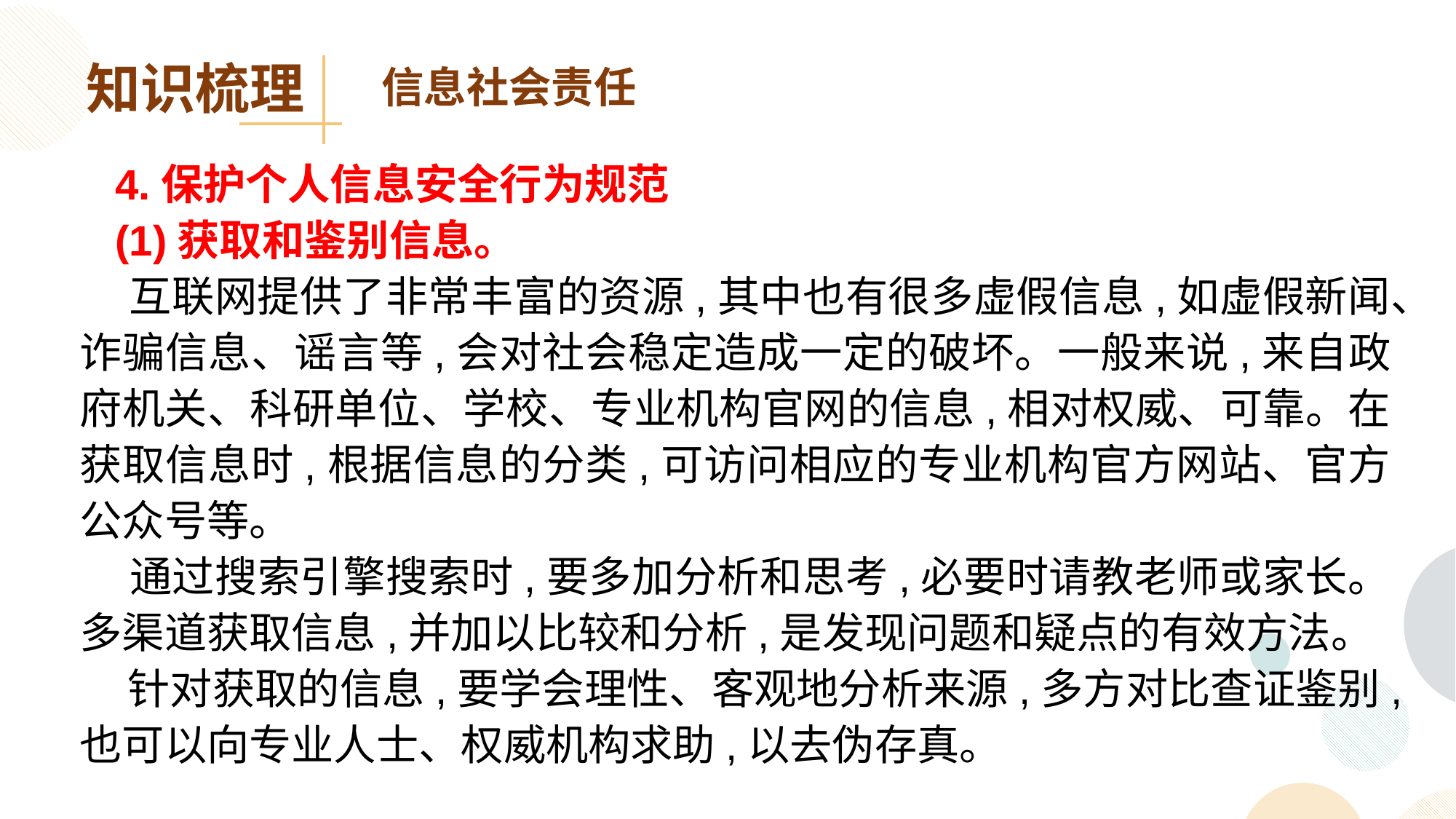

知识梳理
信息社会责任
   4.保护个人信息安全行为规范
   (1)获取和鉴别信息。
    互联网提供了非常丰富的资源,其中也有很多虚假信息,如虚假新闻、诈骗信息、谣言等,会对社会稳定造成一定的破坏。一般来说,来自政府机关、科研单位、学校、专业机构官网的信息,相对权威、可靠。在获取信息时,根据信息的分类,可访问相应的专业机构官方网站、官方公众号等。
    通过搜索引擎搜索时,要多加分析和思考,必要时请教老师或家长。多渠道获取信息,并加以比较和分析,是发现问题和疑点的有效方法。
    针对获取的信息,要学会理性、客观地分析来源,多方对比查证鉴别,也可以向专业人士、权威机构求助,以去伪存真。